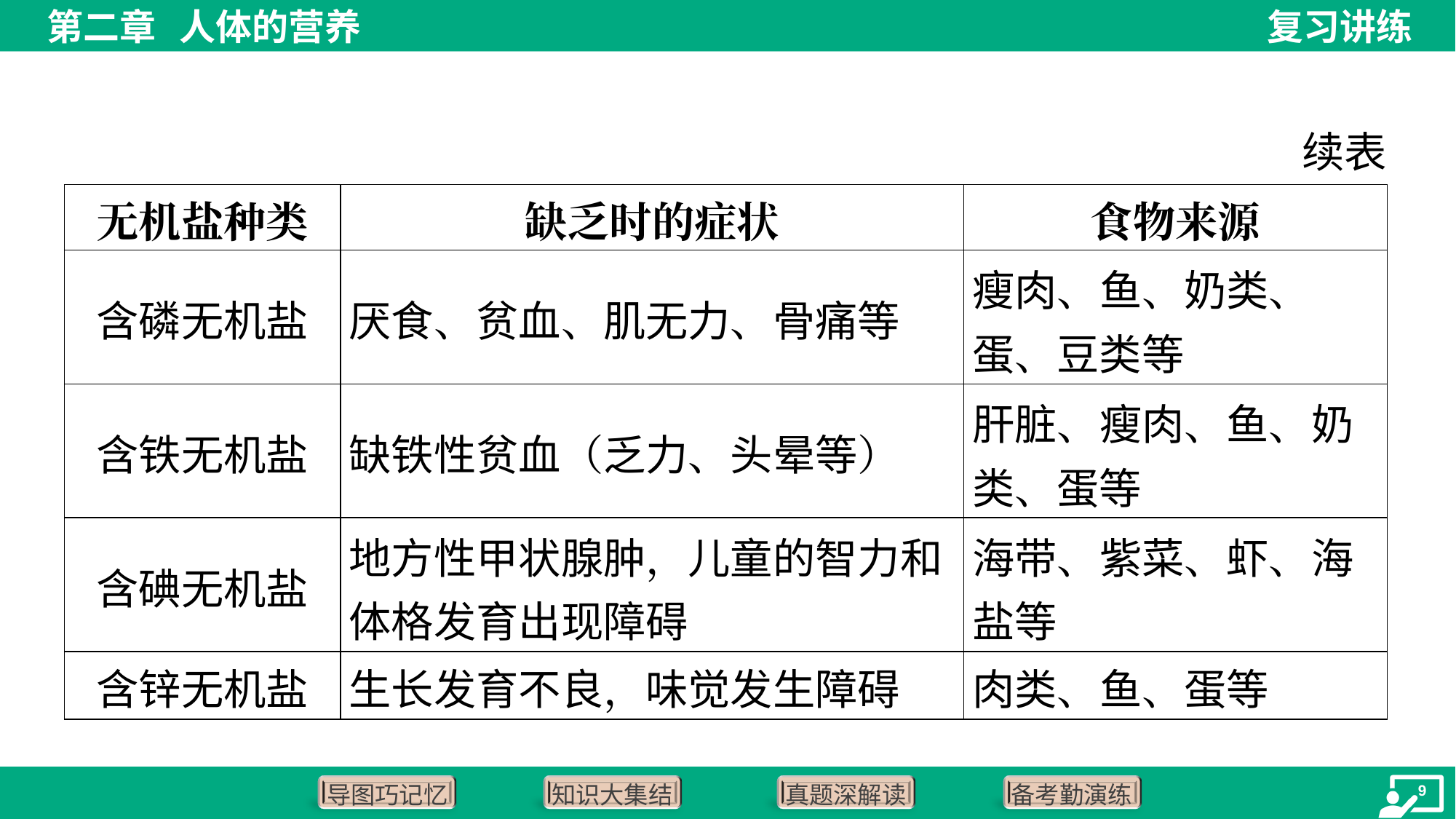

续表
| 无机盐种类 | 缺乏时的症状 | 食物来源 |
| --- | --- | --- |
| 含磷无机盐 | 厌食、贫血、肌无力、骨痛等 | 瘦肉、鱼、奶类、 蛋、豆类等 |
| 含铁无机盐 | 缺铁性贫血（乏力、头晕等） | 肝脏、瘦肉、鱼、奶 类、蛋等 |
| 含碘无机盐 | 地方性甲状腺肿，儿童的智力和 体格发育出现障碍 | 海带、紫菜、虾、海 盐等 |
| 含锌无机盐 | 生长发育不良，味觉发生障碍 | 肉类、鱼、蛋等 |